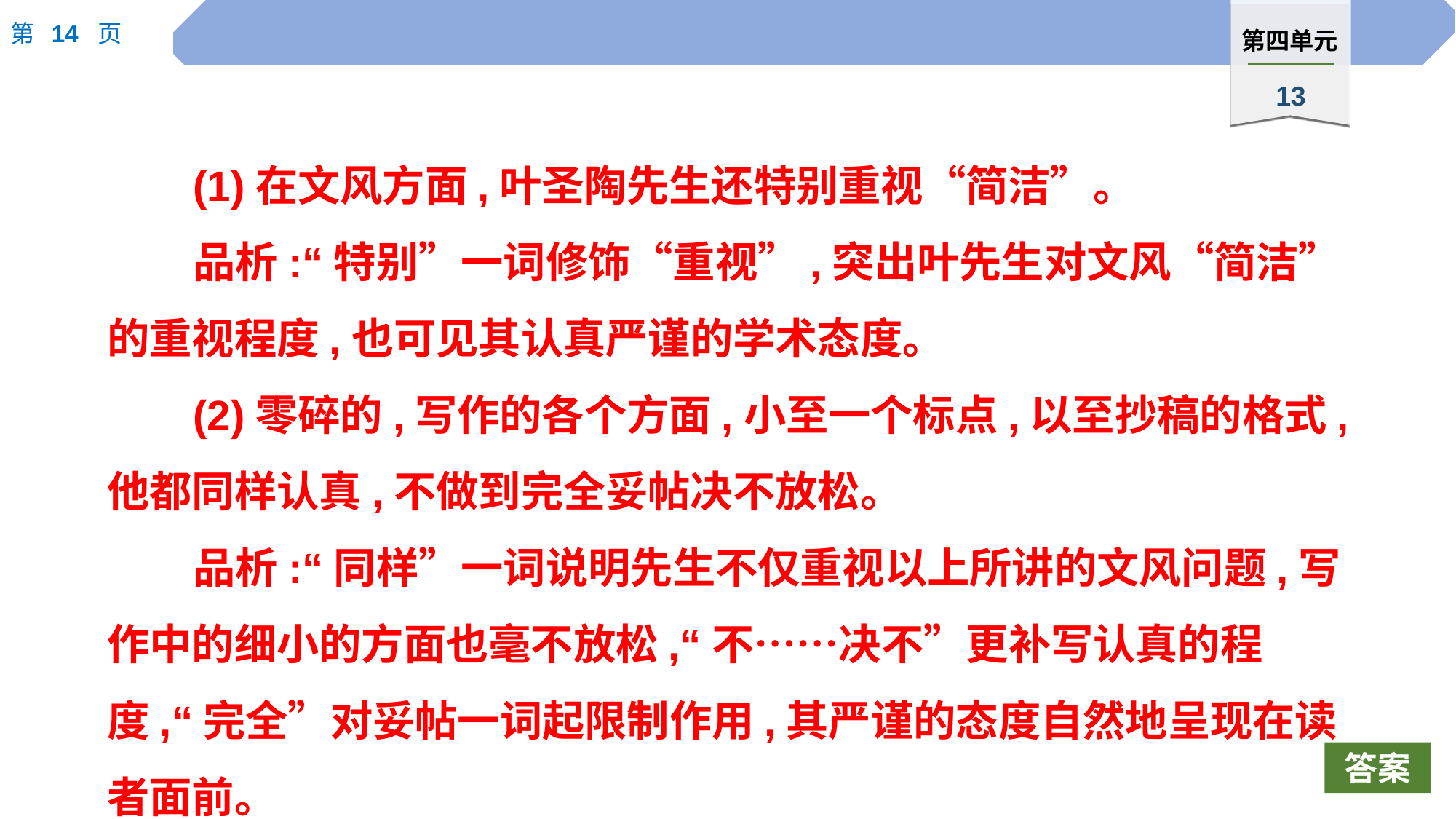

(1)在文风方面,叶圣陶先生还特别重视“简洁”。
品析:“特别”一词修饰“重视”,突出叶先生对文风“简洁”的重视程度,也可见其认真严谨的学术态度。
(2)零碎的,写作的各个方面,小至一个标点,以至抄稿的格式,他都同样认真,不做到完全妥帖决不放松。
品析:“同样”一词说明先生不仅重视以上所讲的文风问题,写作中的细小的方面也毫不放松,“不……决不”更补写认真的程度,“完全”对妥帖一词起限制作用,其严谨的态度自然地呈现在读者面前。
答案